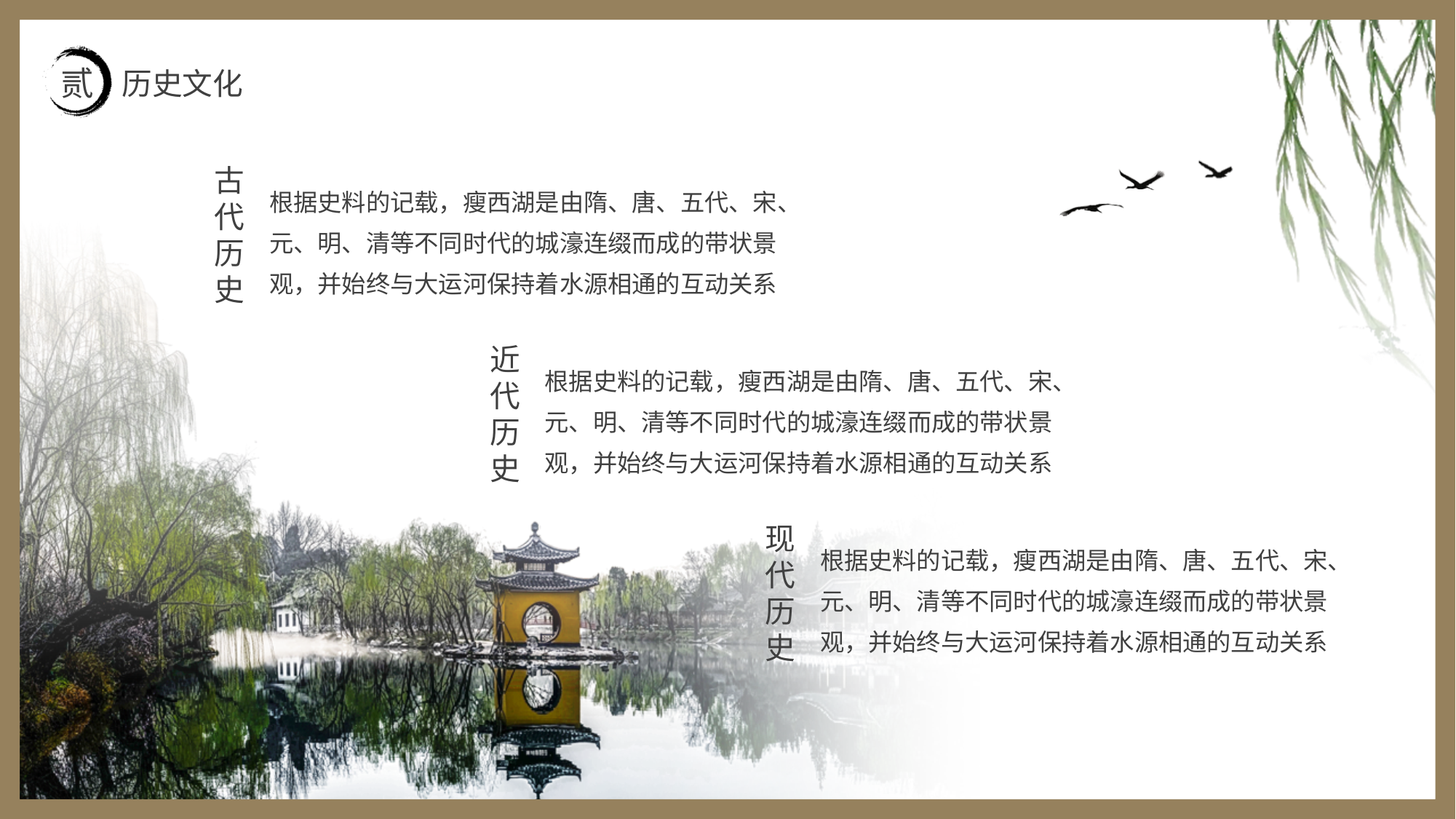

贰
历史文化
古代历史
根据史料的记载，瘦西湖是由隋、唐、五代、宋、元、明、清等不同时代的城濠连缀而成的带状景观，并始终与大运河保持着水源相通的互动关系
近代历史
根据史料的记载，瘦西湖是由隋、唐、五代、宋、元、明、清等不同时代的城濠连缀而成的带状景观，并始终与大运河保持着水源相通的互动关系
现代历史
根据史料的记载，瘦西湖是由隋、唐、五代、宋、元、明、清等不同时代的城濠连缀而成的带状景观，并始终与大运河保持着水源相通的互动关系